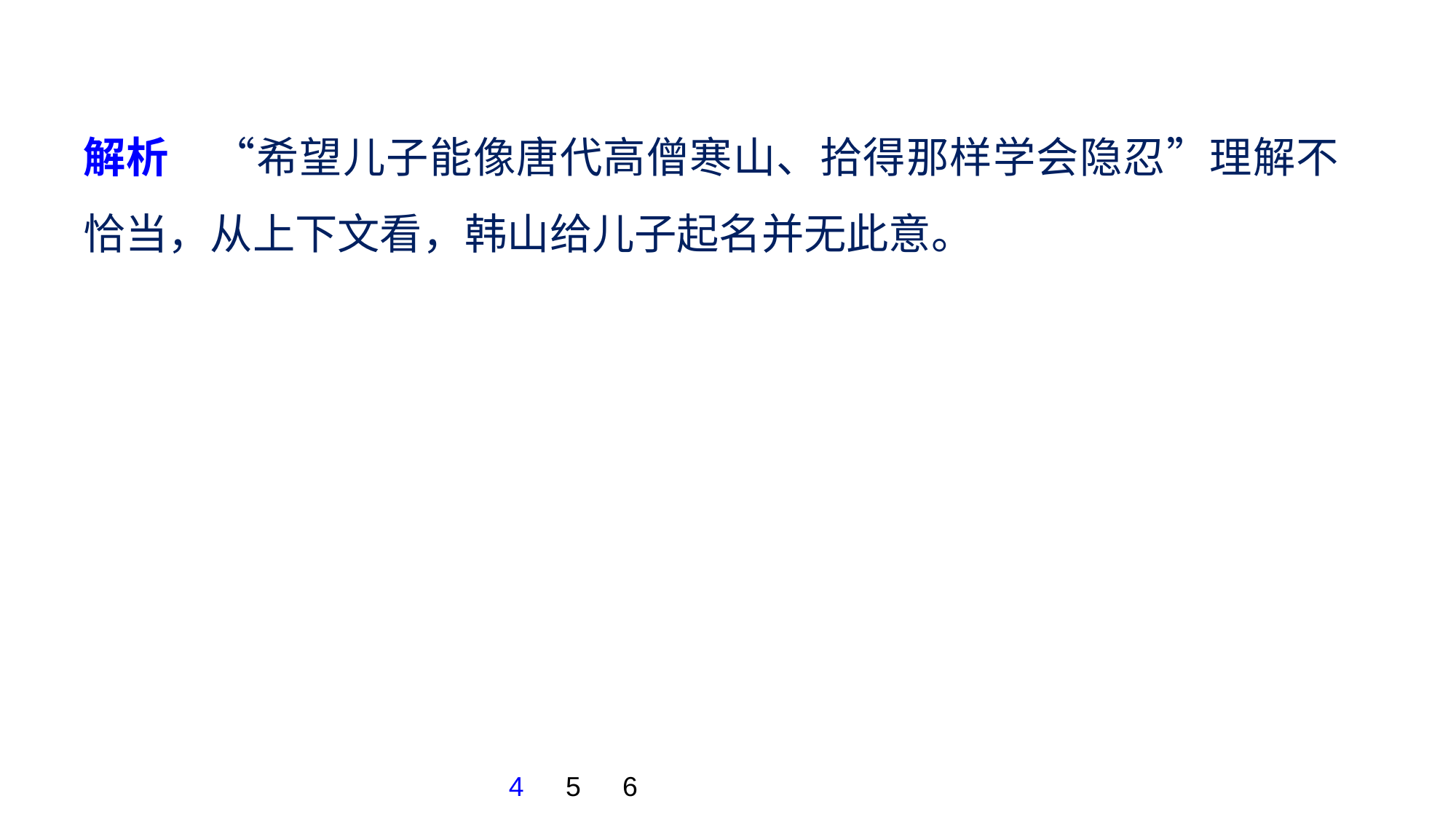

解析　“希望儿子能像唐代高僧寒山、拾得那样学会隐忍”理解不恰当，从上下文看，韩山给儿子起名并无此意。
4
5
6